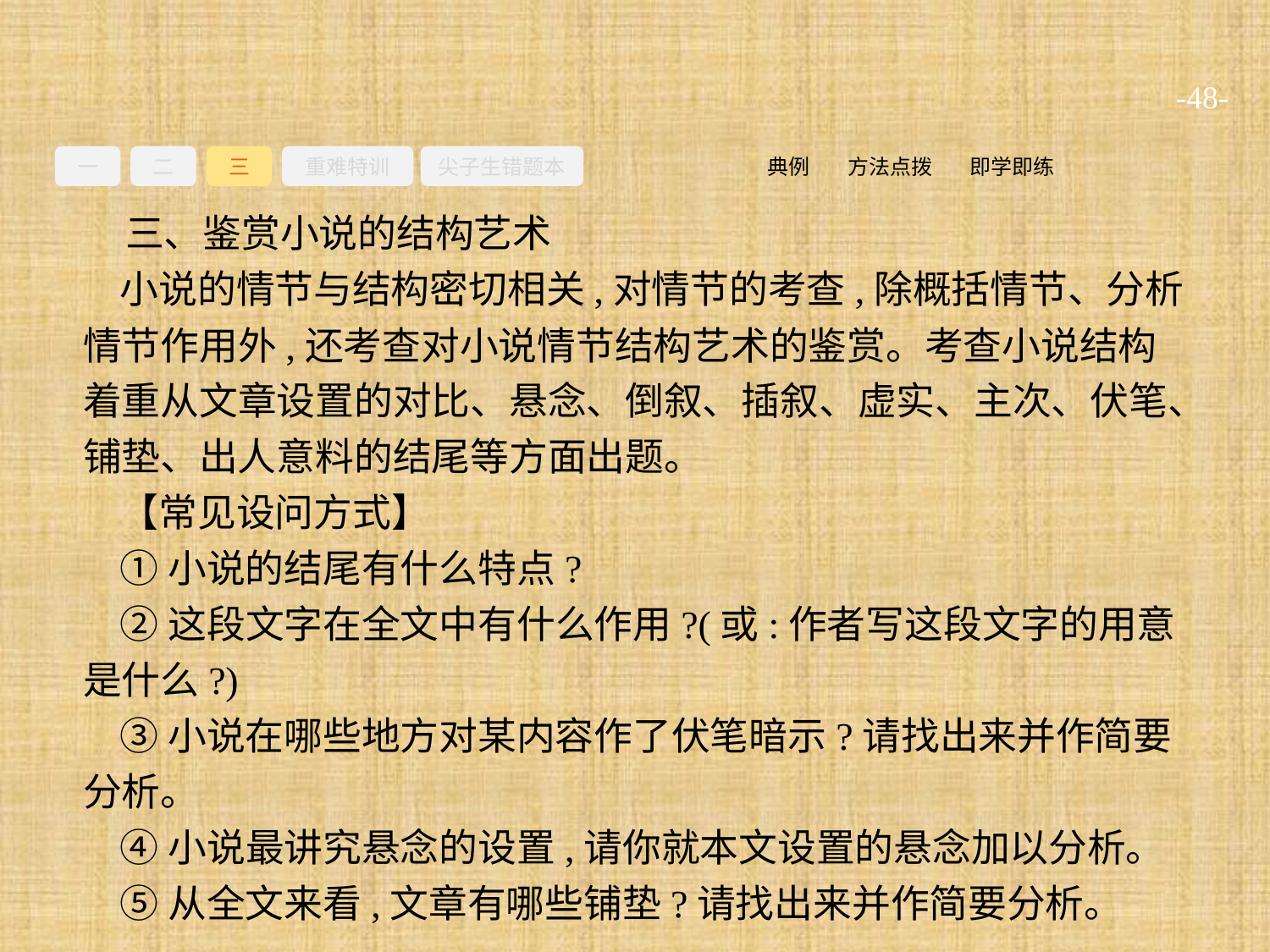

-48-
一
二
三
重难特训
尖子生错题本
即学即练
方法点拨
典例
三、鉴赏小说的结构艺术
小说的情节与结构密切相关,对情节的考查,除概括情节、分析情节作用外,还考查对小说情节结构艺术的鉴赏。考查小说结构着重从文章设置的对比、悬念、倒叙、插叙、虚实、主次、伏笔、铺垫、出人意料的结尾等方面出题。
【常见设问方式】
①小说的结尾有什么特点?
②这段文字在全文中有什么作用?(或:作者写这段文字的用意是什么?)
③小说在哪些地方对某内容作了伏笔暗示?请找出来并作简要分析。
④小说最讲究悬念的设置,请你就本文设置的悬念加以分析。
⑤从全文来看,文章有哪些铺垫?请找出来并作简要分析。